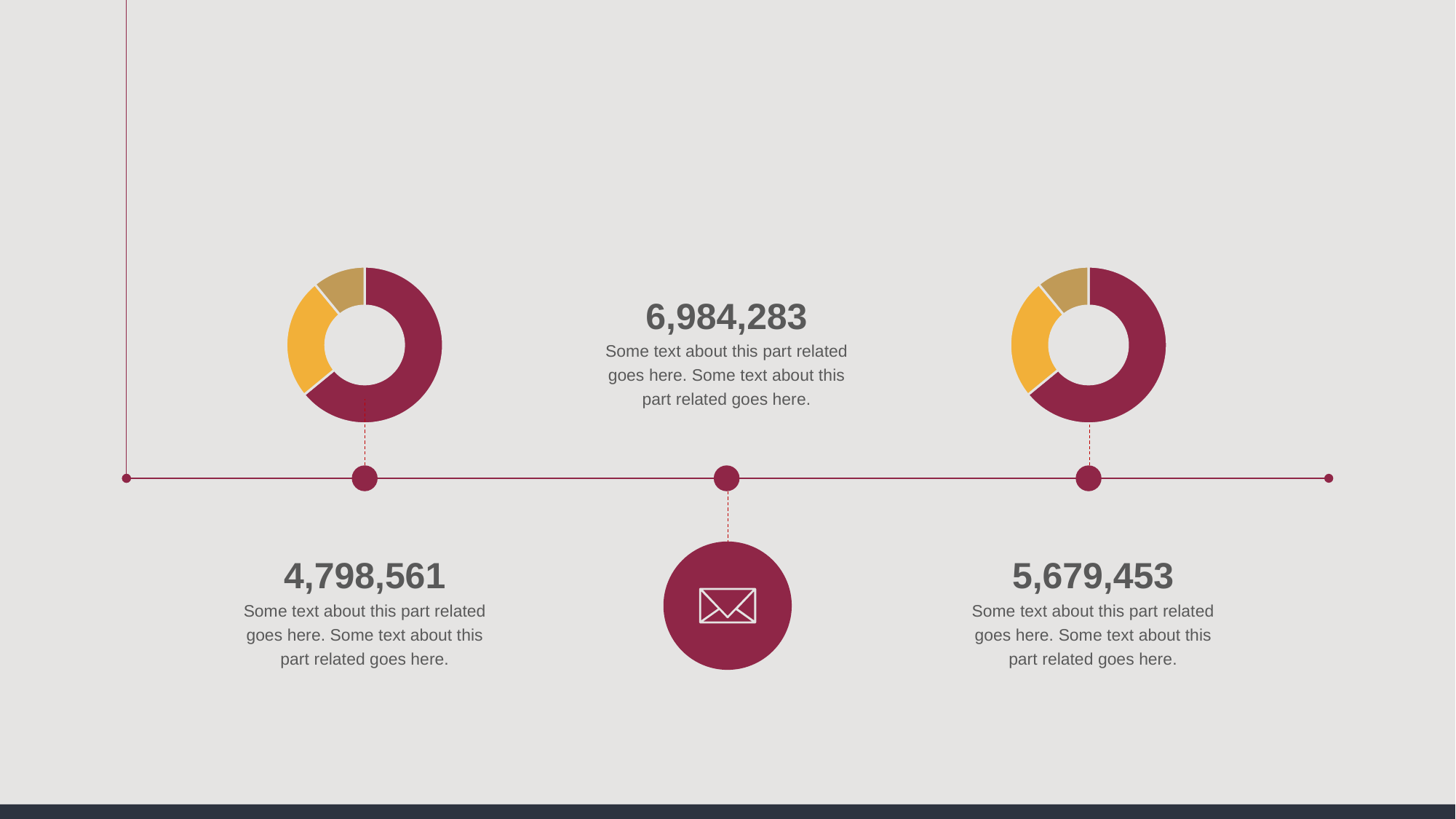

### Chart

| Category | 销售额 |
|---|---|
| 第一季度 | 8.2 |
| 第二季度 | 3.2 |
| 第三季度 | 1.4 |

### Chart

| Category | 销售额 |
|---|---|
| 第一季度 | 8.2 |
| 第二季度 | 3.2 |
| 第三季度 | 1.4 |
6,984,283
Some text about this part related goes here. Some text about this part related goes here.

4,798,561
Some text about this part related goes here. Some text about this part related goes here.
5,679,453
Some text about this part related goes here. Some text about this part related goes here.